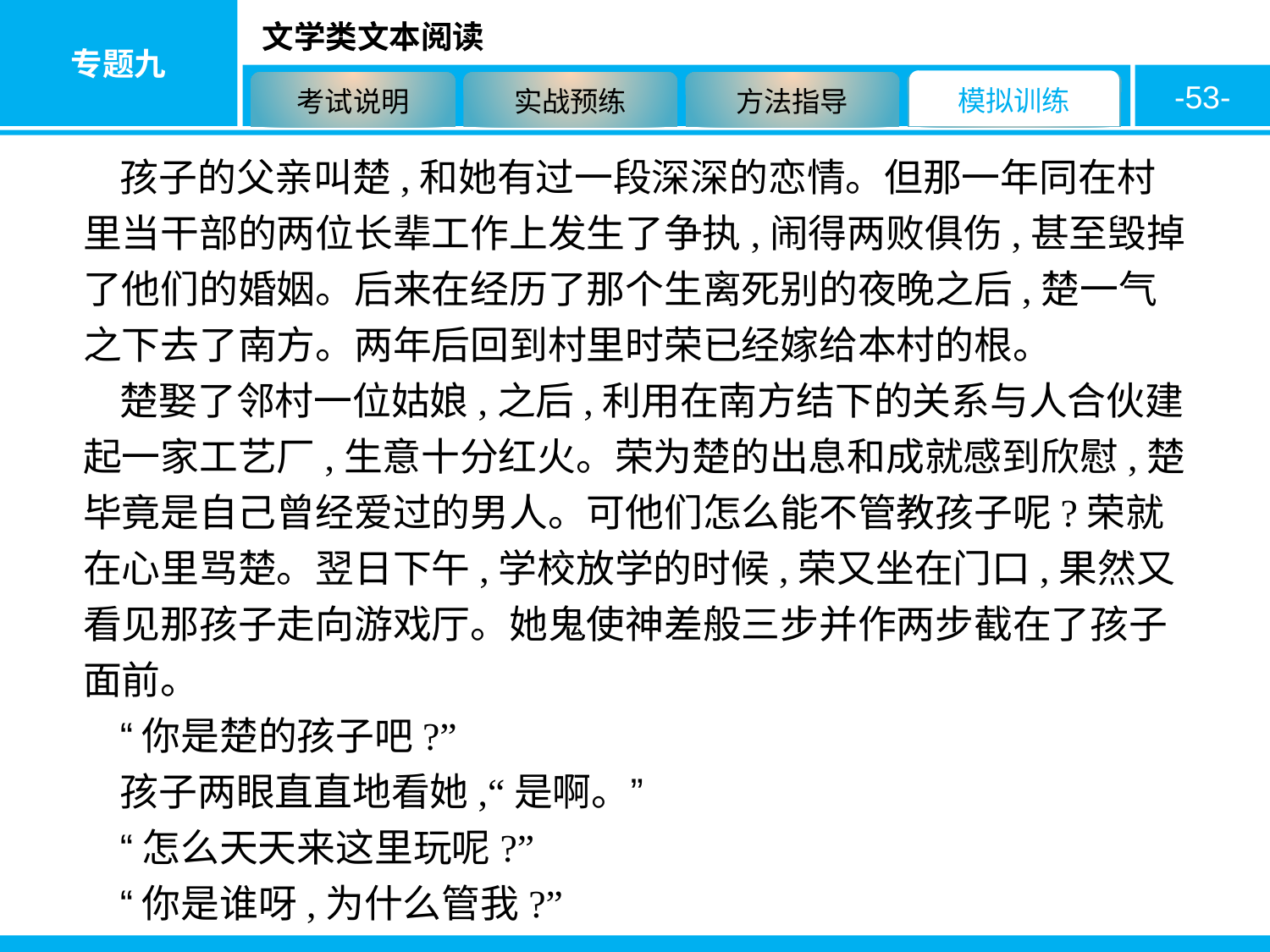

-53-
孩子的父亲叫楚,和她有过一段深深的恋情。但那一年同在村里当干部的两位长辈工作上发生了争执,闹得两败俱伤,甚至毁掉了他们的婚姻。后来在经历了那个生离死别的夜晚之后,楚一气之下去了南方。两年后回到村里时荣已经嫁给本村的根。
楚娶了邻村一位姑娘,之后,利用在南方结下的关系与人合伙建起一家工艺厂,生意十分红火。荣为楚的出息和成就感到欣慰,楚毕竟是自己曾经爱过的男人。可他们怎么能不管教孩子呢?荣就在心里骂楚。翌日下午,学校放学的时候,荣又坐在门口,果然又看见那孩子走向游戏厅。她鬼使神差般三步并作两步截在了孩子面前。
“你是楚的孩子吧?”
孩子两眼直直地看她,“是啊。”
“怎么天天来这里玩呢?”
“你是谁呀,为什么管我?”